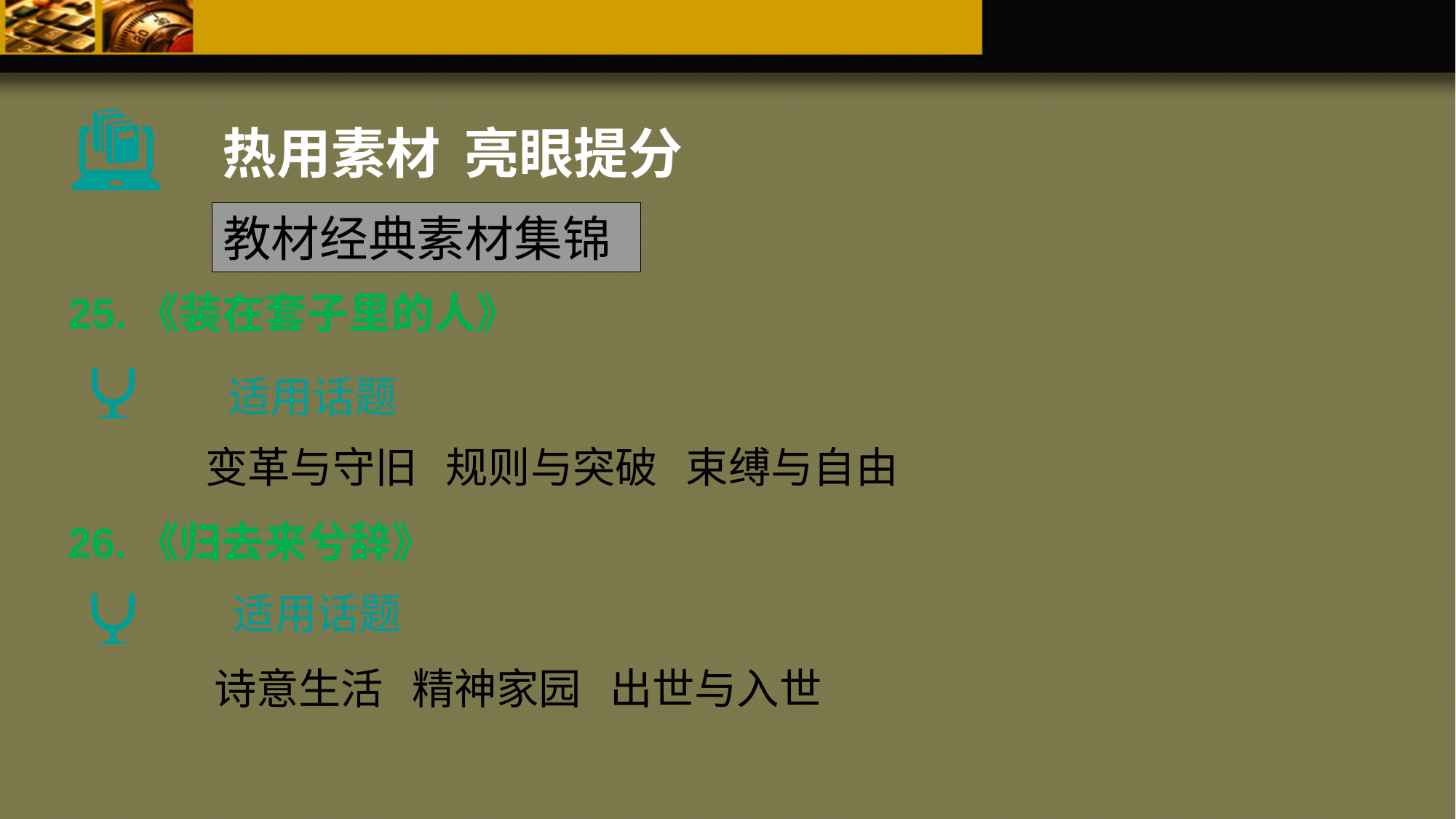

热用素材  亮眼提分
教材经典素材集锦
25.《装在套子里的人》
适用话题

变革与守旧   规则与突破   束缚与自由
26.《归去来兮辞》
适用话题

诗意生活   精神家园   出世与入世